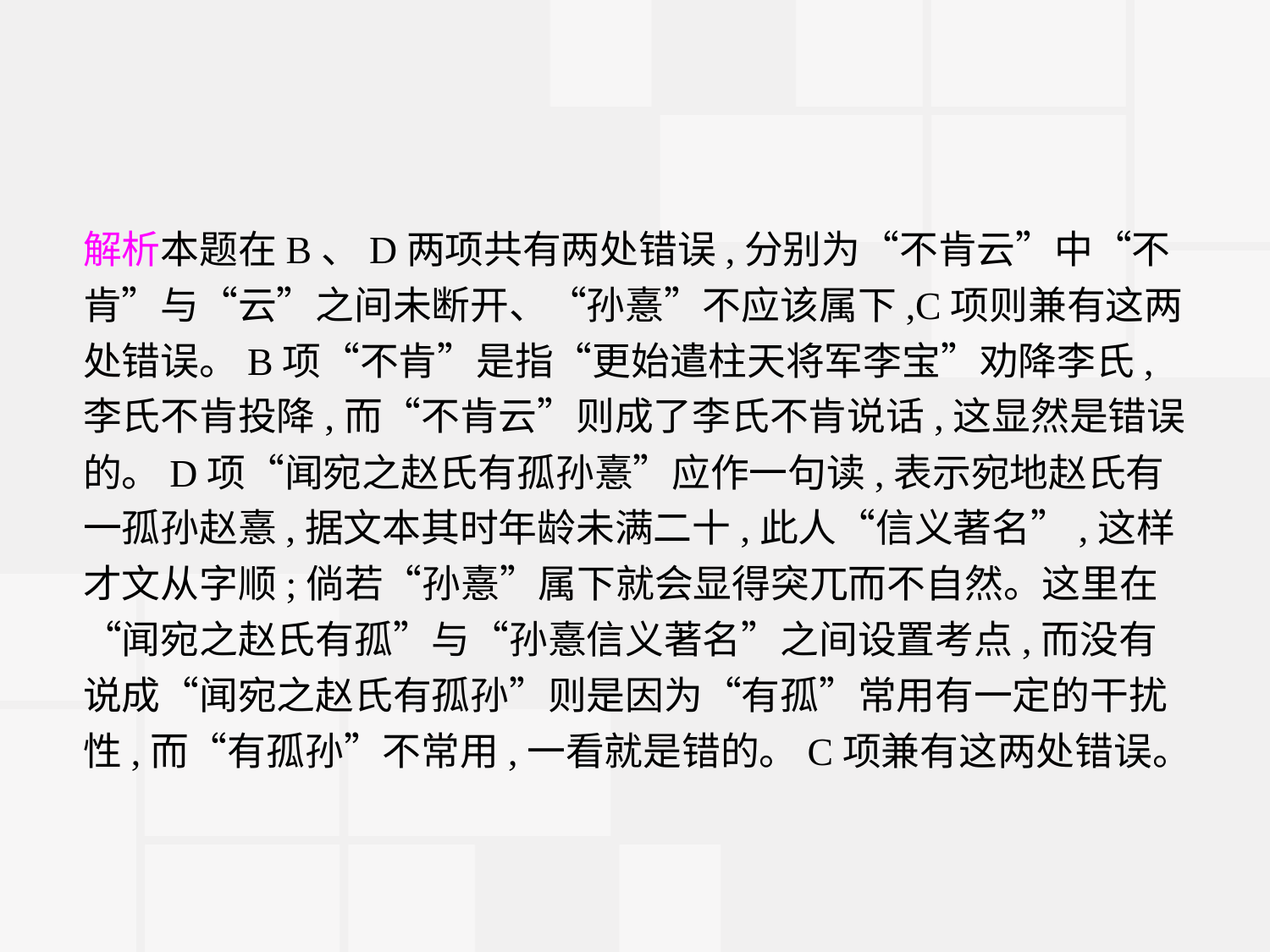

解析本题在B、D两项共有两处错误,分别为“不肯云”中“不肯”与“云”之间未断开、“孙憙”不应该属下,C项则兼有这两处错误。B项“不肯”是指“更始遣柱天将军李宝”劝降李氏,李氏不肯投降,而“不肯云”则成了李氏不肯说话,这显然是错误的。D项“闻宛之赵氏有孤孙憙”应作一句读,表示宛地赵氏有一孤孙赵憙,据文本其时年龄未满二十,此人“信义著名”,这样才文从字顺;倘若“孙憙”属下就会显得突兀而不自然。这里在“闻宛之赵氏有孤”与“孙憙信义著名”之间设置考点,而没有说成“闻宛之赵氏有孤孙”则是因为“有孤”常用有一定的干扰性,而“有孤孙”不常用,一看就是错的。C项兼有这两处错误。